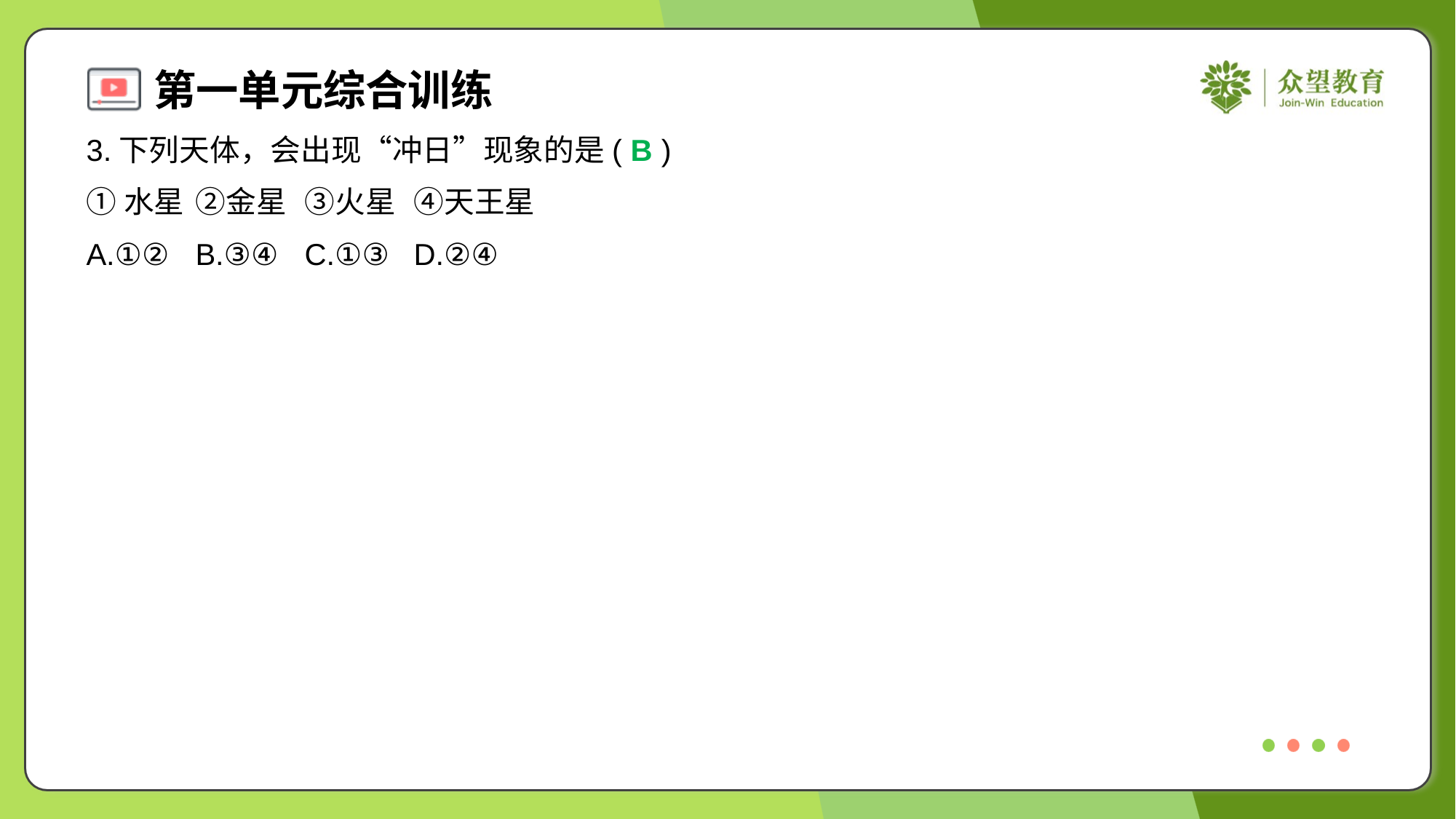

3.下列天体，会出现“冲日”现象的是(     )
B
①水星	②金星	③火星	④天王星
A.①②	B.③④	C.①③	D.②④